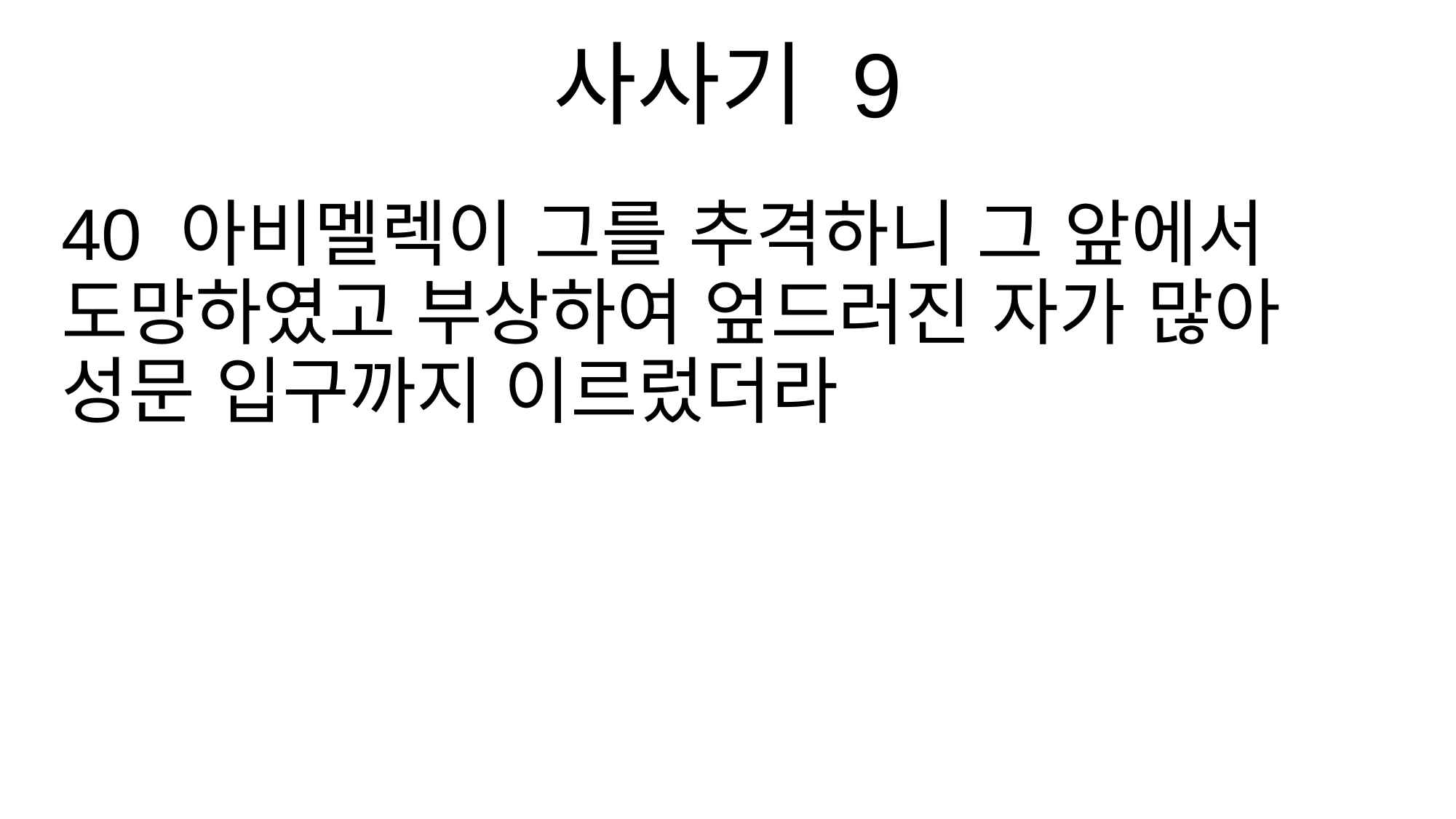

사사기 9
40 아비멜렉이 그를 추격하니 그 앞에서 도망하였고 부상하여 엎드러진 자가 많아 성문 입구까지 이르렀더라